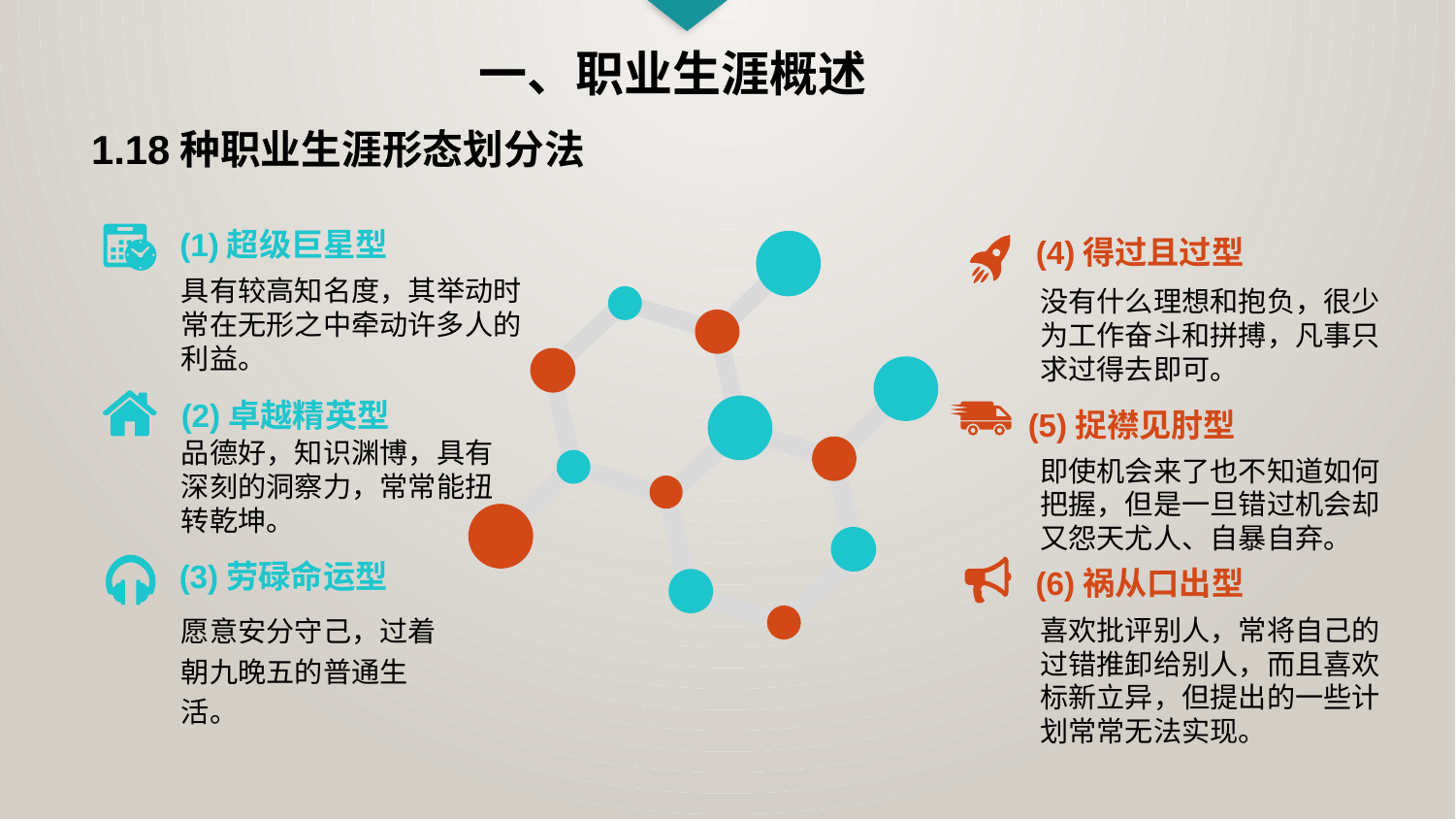

一、职业生涯概述
1.18种职业生涯形态划分法

(1)超级巨星型

(4)得过且过型
具有较高知名度，其举动时常在无形之中牵动许多人的利益。
没有什么理想和抱负，很少为工作奋斗和拼搏，凡事只求过得去即可。
(2)卓越精英型
 (5)捉襟见肘型
品德好，知识渊博，具有深刻的洞察力，常常能扭转乾坤。
即使机会来了也不知道如何把握，但是一旦错过机会却又怨天尤人、自暴自弃。
(3)劳碌命运型
(6)祸从口出型
愿意安分守己，过着朝九晚五的普通生活。
喜欢批评别人，常将自己的过错推卸给别人，而且喜欢标新立异，但提出的一些计划常常无法实现。